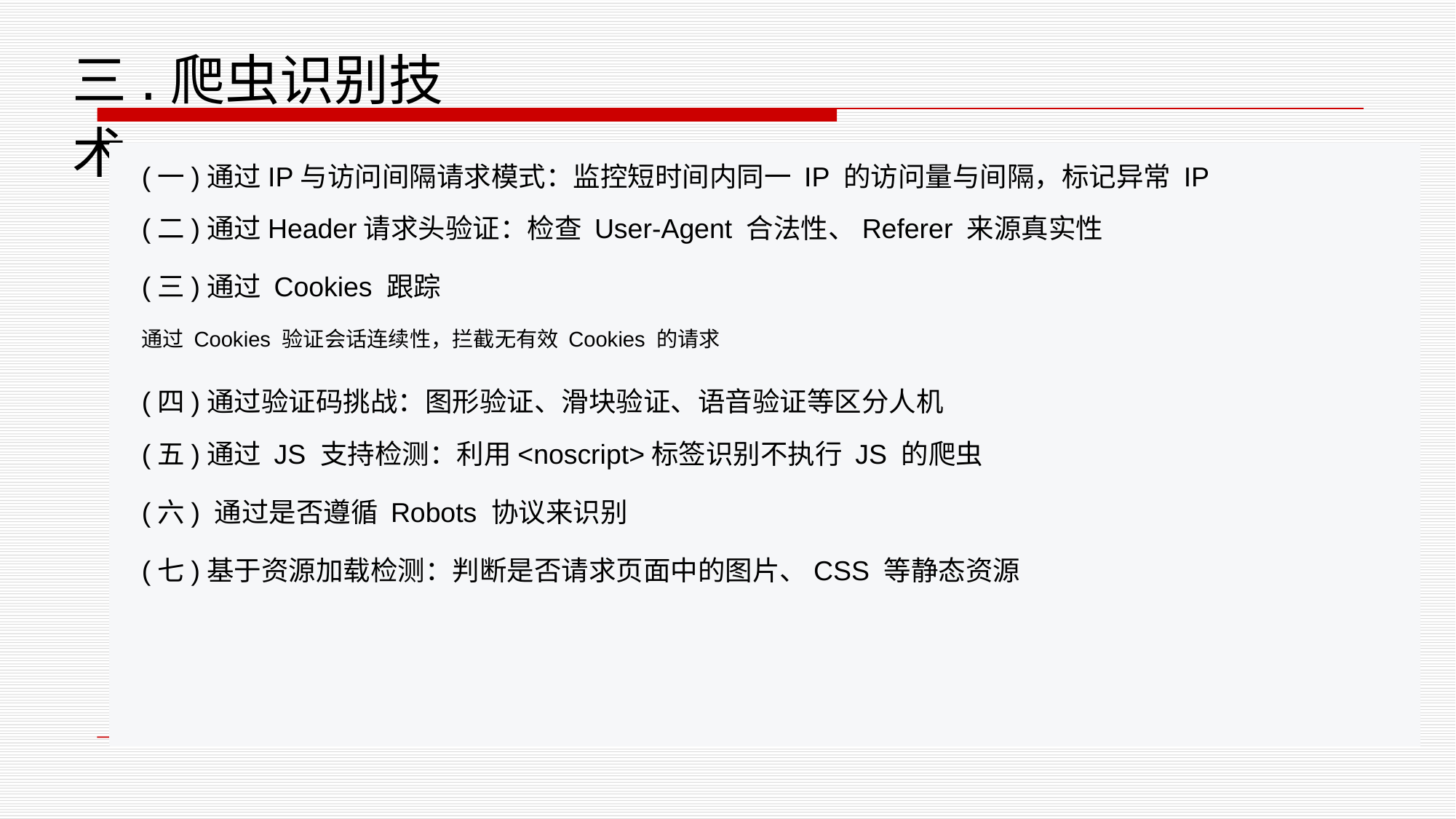

三.爬虫识别技术

(一)通过IP与访问间隔请求模式：监控短时间内同一 IP 的访问量与间隔，标记异常 IP
(二)通过Header请求头验证：检查 User-Agent 合法性、Referer 来源真实性
(三)通过 Cookies 跟踪
通过 Cookies 验证会话连续性，拦截无有效 Cookies 的请求
(四)通过验证码挑战：图形验证、滑块验证、语音验证等区分人机
(五)通过 JS 支持检测：利用<noscript>标签识别不执行 JS 的爬虫
(六) 通过是否遵循 Robots 协议来识别
(七)基于资源加载检测：判断是否请求页面中的图片、CSS 等静态资源

10